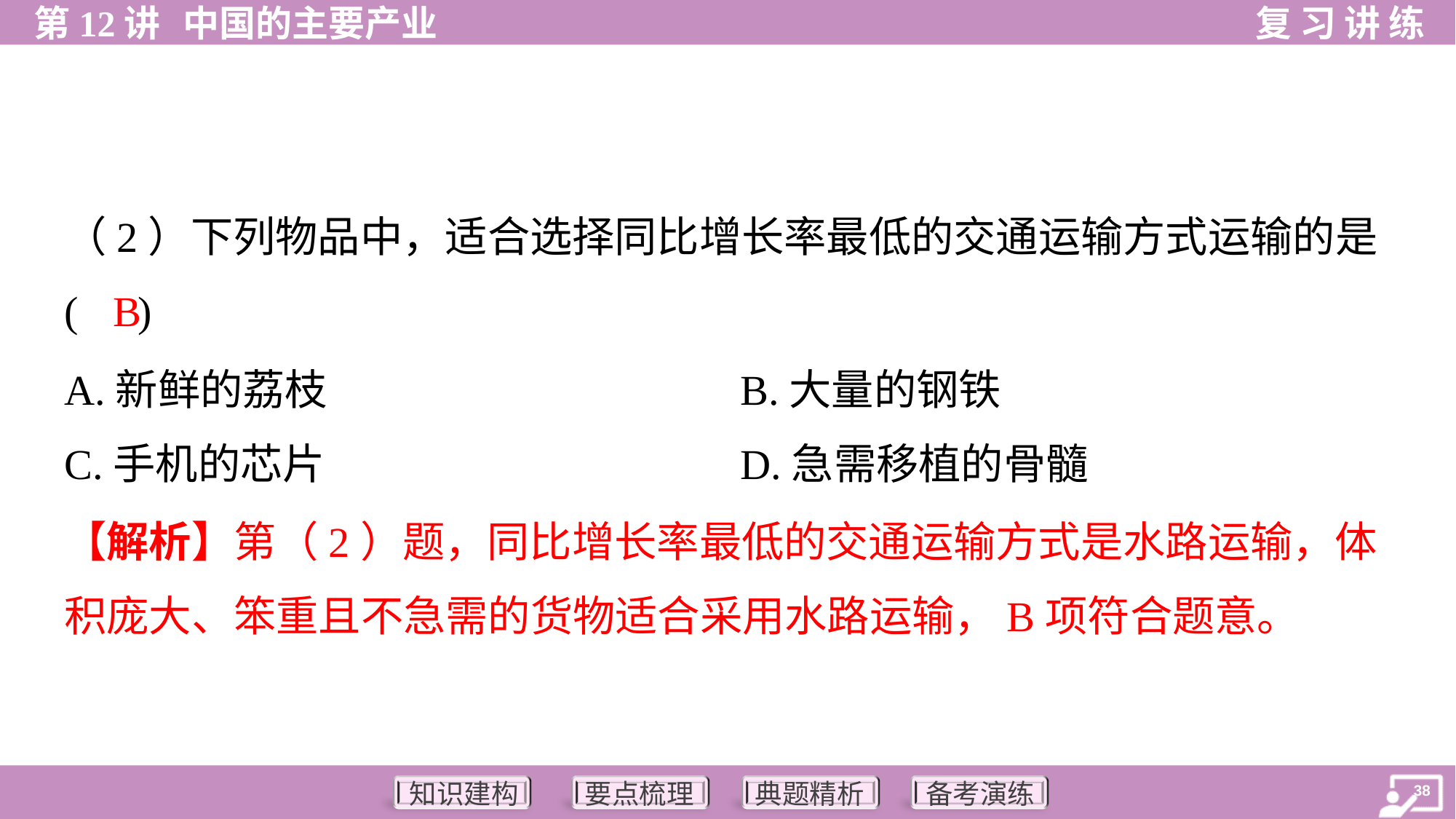

（2）下列物品中，适合选择同比增长率最低的交通运输方式运输的是
(     )
B
A.新鲜的荔枝	B.大量的钢铁
C.手机的芯片	D.急需移植的骨髓
【解析】第（2）题，同比增长率最低的交通运输方式是水路运输，体
积庞大、笨重且不急需的货物适合采用水路运输，B项符合题意。